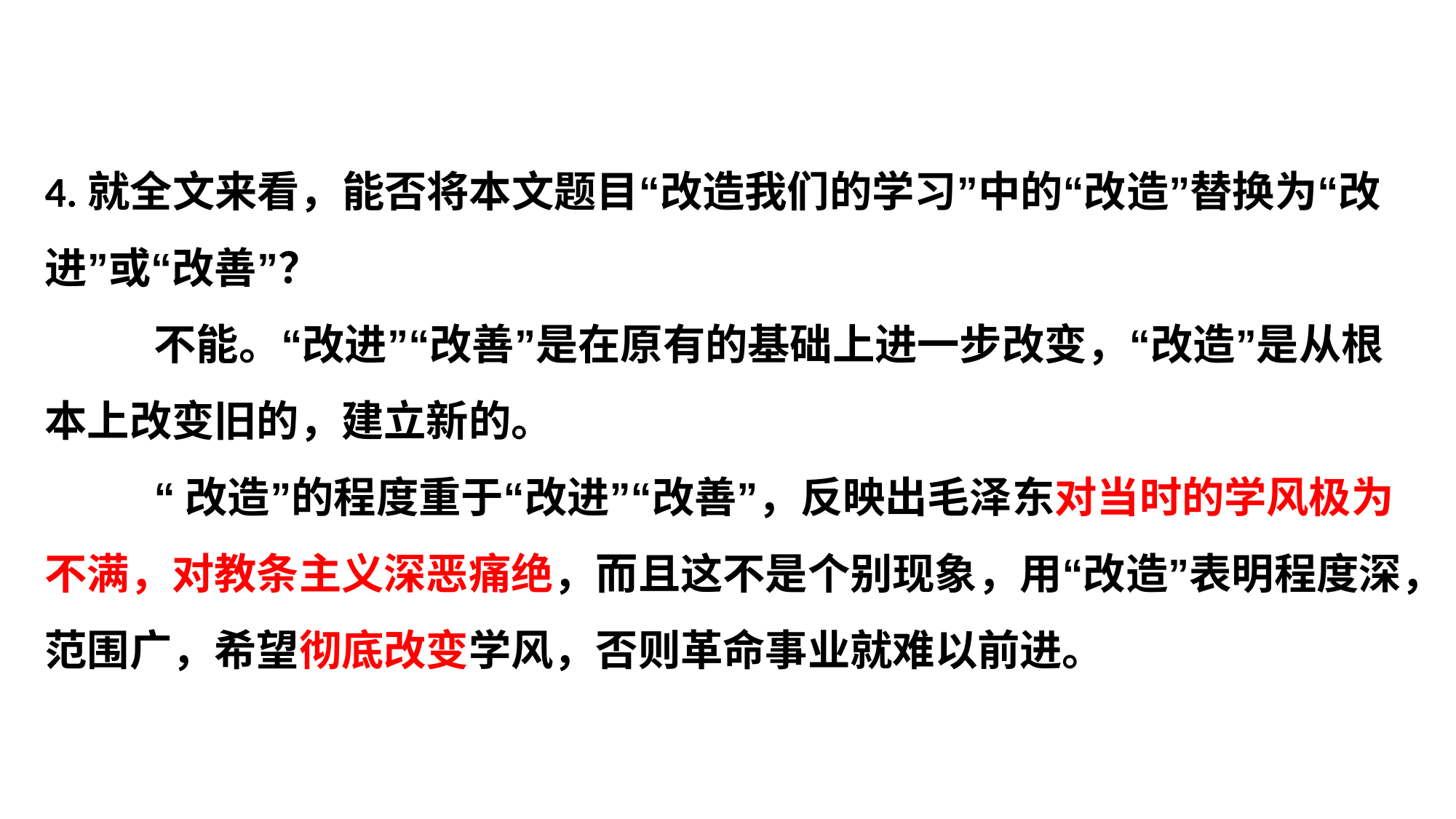

4.就全文来看，能否将本文题目“改造我们的学习”中的“改造”替换为“改进”或“改善”？
	不能。“改进”“改善”是在原有的基础上进一步改变，“改造”是从根本上改变旧的，建立新的。
	“改造”的程度重于“改进”“改善”，反映出毛泽东对当时的学风极为不满，对教条主义深恶痛绝，而且这不是个别现象，用“改造”表明程度深，范围广，希望彻底改变学风，否则革命事业就难以前进。